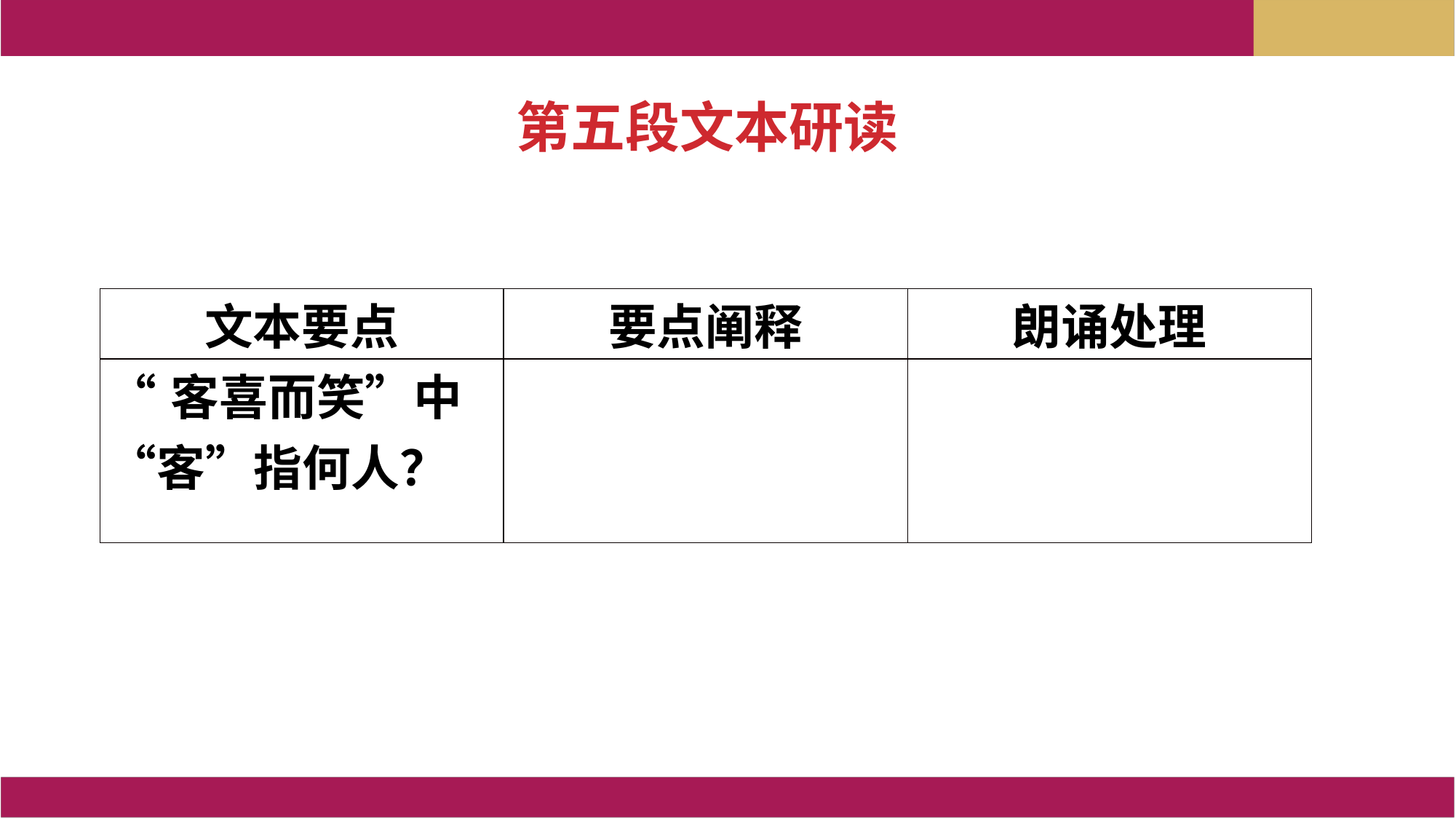

第五段文本研读

| 文本要点 | 要点阐释 | 朗诵处理 |
| --- | --- | --- |
| “客喜而笑”中“客”指何人？ |  |  |